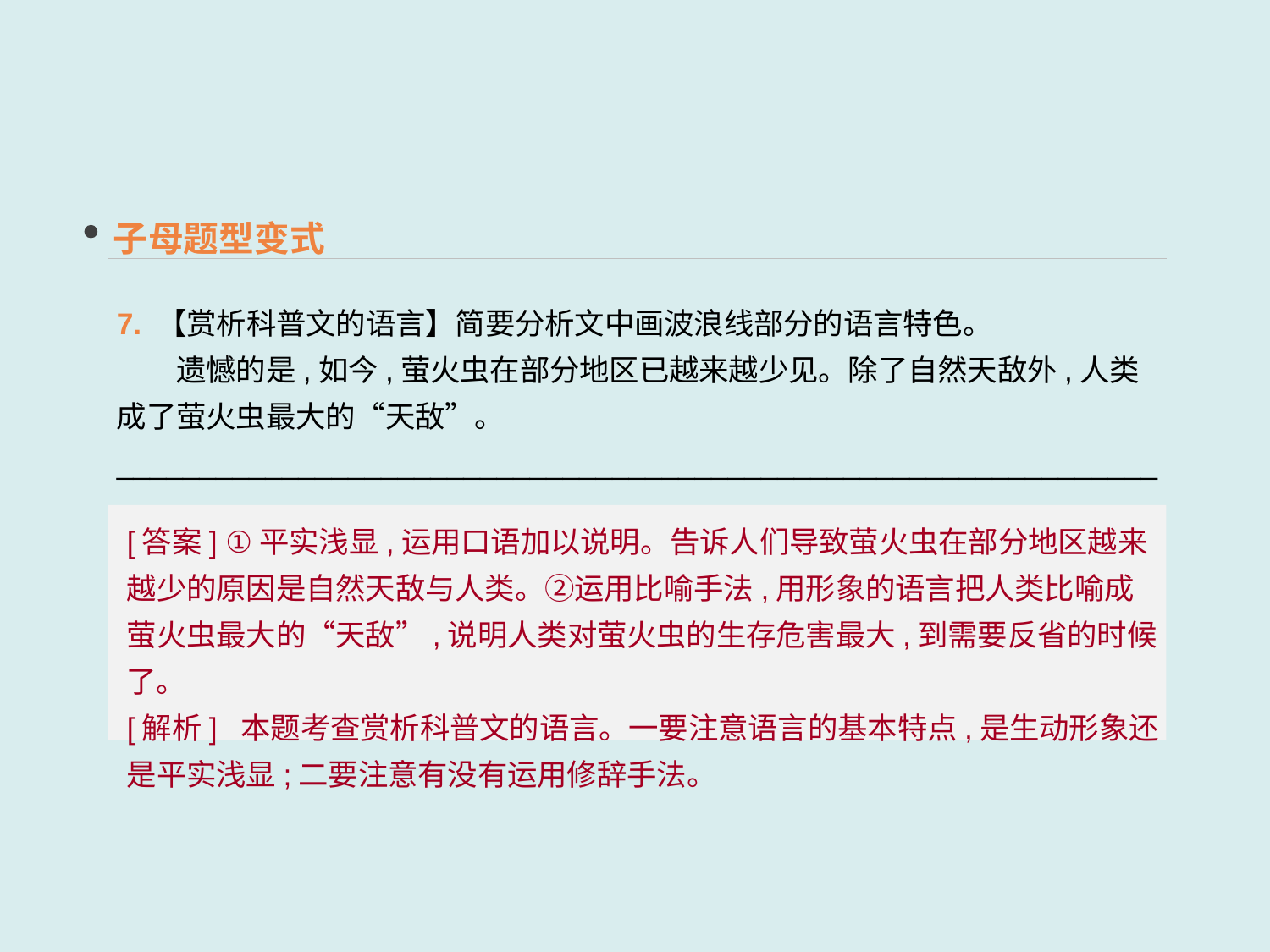

子母题型变式

7. 【赏析科普文的语言】简要分析文中画波浪线部分的语言特色。
　　遗憾的是,如今,萤火虫在部分地区已越来越少见。除了自然天敌外,人类成了萤火虫最大的“天敌”。
_______________________________________________________________________________

[答案] ①平实浅显,运用口语加以说明。告诉人们导致萤火虫在部分地区越来越少的原因是自然天敌与人类。②运用比喻手法,用形象的语言把人类比喻成萤火虫最大的“天敌”,说明人类对萤火虫的生存危害最大,到需要反省的时候了。
[解析]  本题考查赏析科普文的语言。一要注意语言的基本特点,是生动形象还是平实浅显;二要注意有没有运用修辞手法。